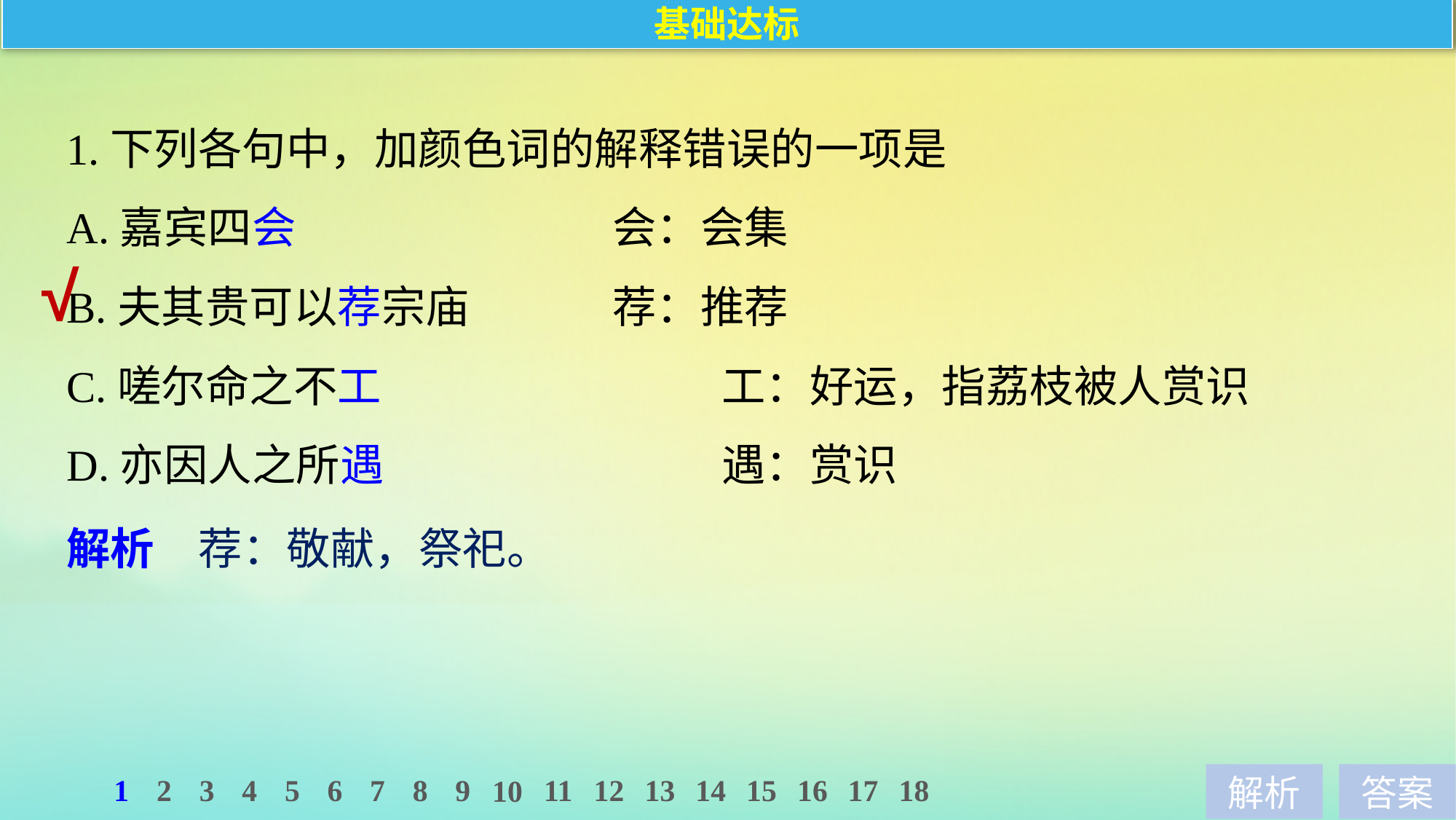

基础达标
1.下列各句中，加颜色词的解释错误的一项是
A.嘉宾四会　　　　　　	会：会集
B.夫其贵可以荐宗庙  		荐：推荐
C.嗟尔命之不工  			工：好运，指荔枝被人赏识
D.亦因人之所遇  			遇：赏识
√
解析　荐：敬献，祭祀。
1
2
3
4
5
6
7
8
9
11
12
13
14
15
16
17
18
10
解析
答案